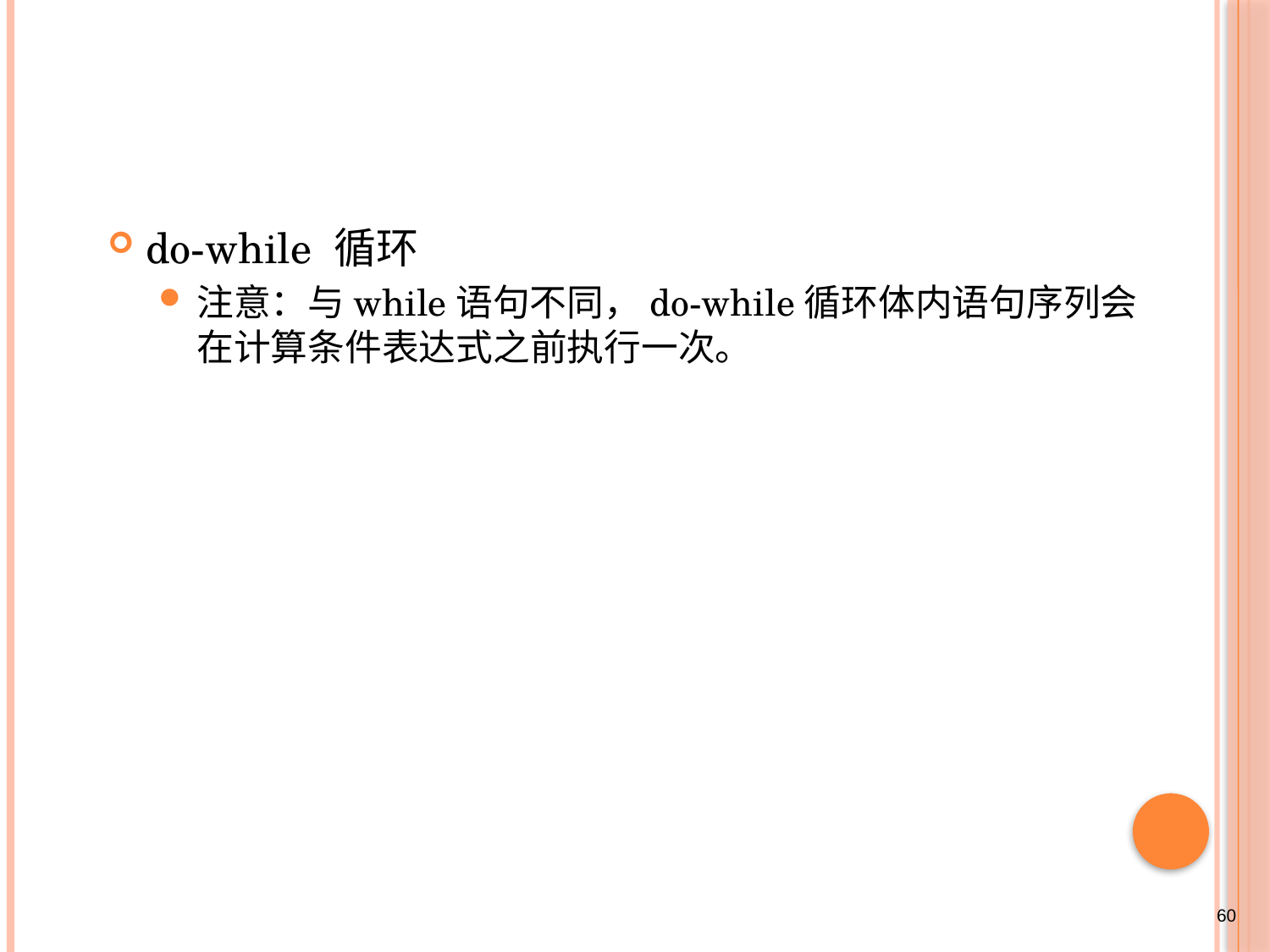

do-while 循环
注意：与while语句不同，do-while循环体内语句序列会在计算条件表达式之前执行一次。

60